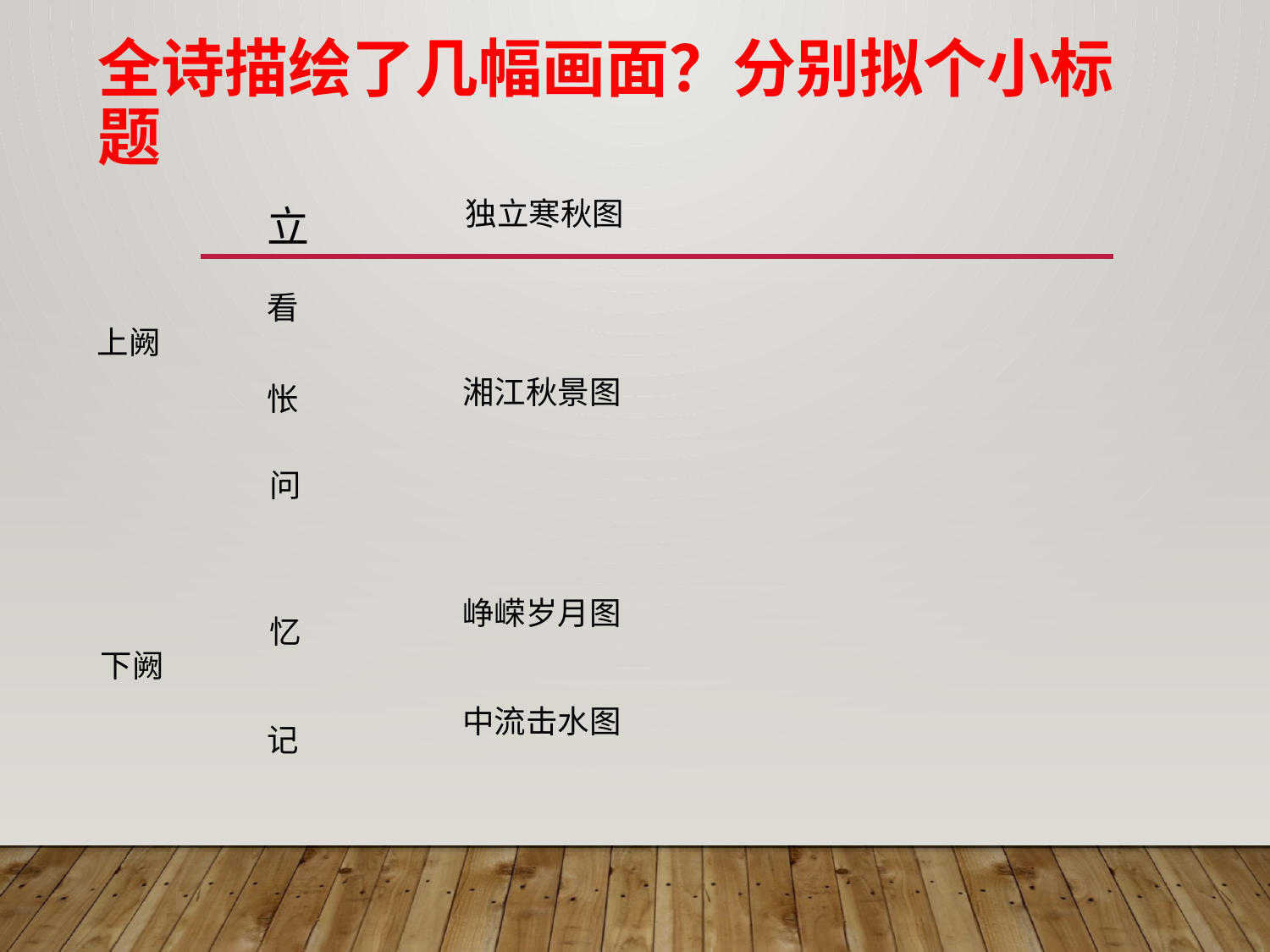

# 全诗描绘了几幅画面？分别拟个小标题
独立寒秋图
立
看
上阙
湘江秋景图
怅
问
峥嵘岁月图
忆
下阙
中流击水图
记